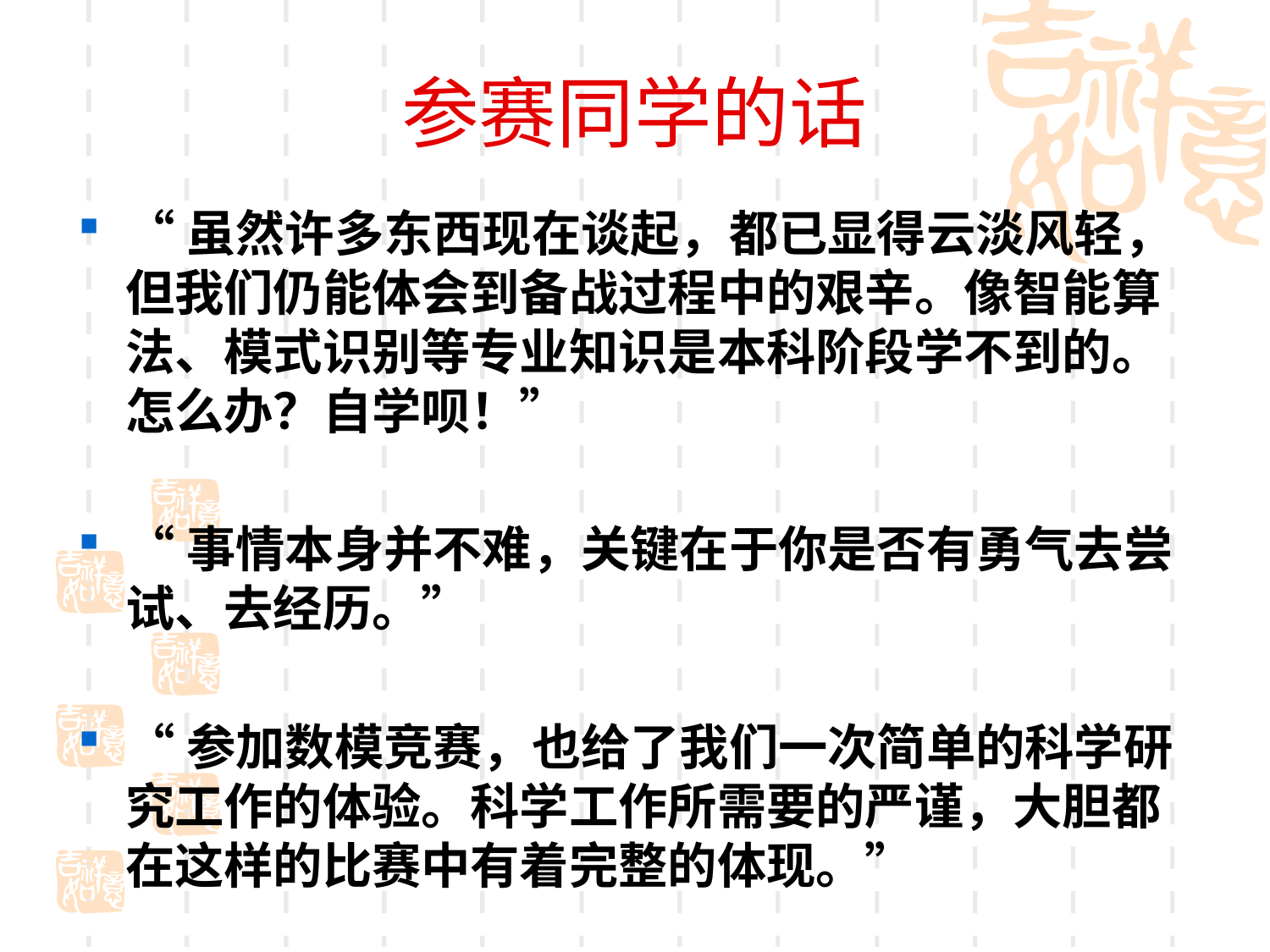

# 参赛同学的话
“虽然许多东西现在谈起，都已显得云淡风轻，但我们仍能体会到备战过程中的艰辛。像智能算法、模式识别等专业知识是本科阶段学不到的。怎么办？自学呗！”

“事情本身并不难，关键在于你是否有勇气去尝试、去经历。”

“参加数模竞赛，也给了我们一次简单的科学研究工作的体验。科学工作所需要的严谨，大胆都在这样的比赛中有着完整的体现。”